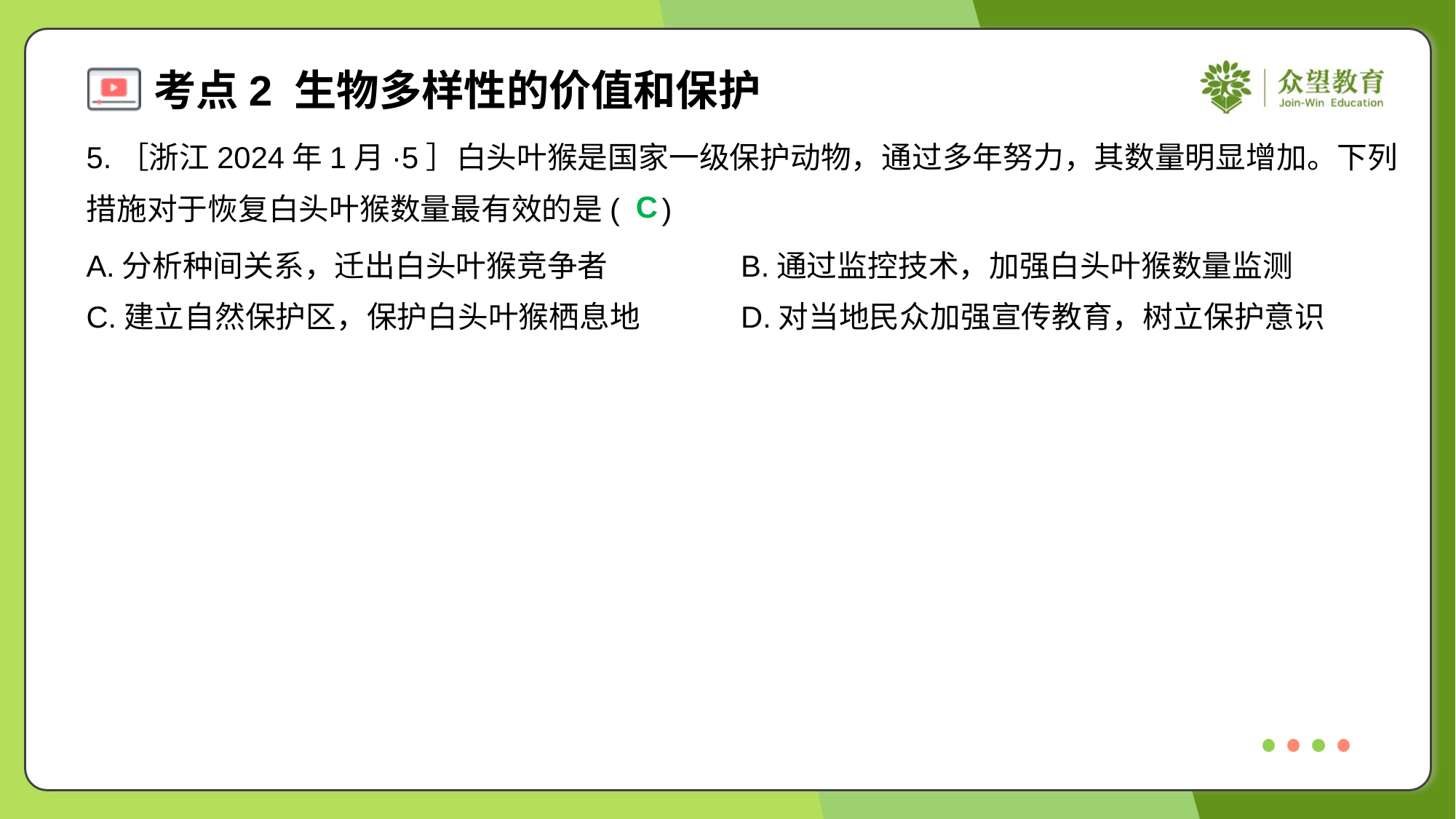

5.［浙江2024年1月·5］白头叶猴是国家一级保护动物，通过多年努力，其数量明显增加。下列
措施对于恢复白头叶猴数量最有效的是(     )
C
A.分析种间关系，迁出白头叶猴竞争者	B.通过监控技术，加强白头叶猴数量监测
C.建立自然保护区，保护白头叶猴栖息地	D.对当地民众加强宣传教育，树立保护意识